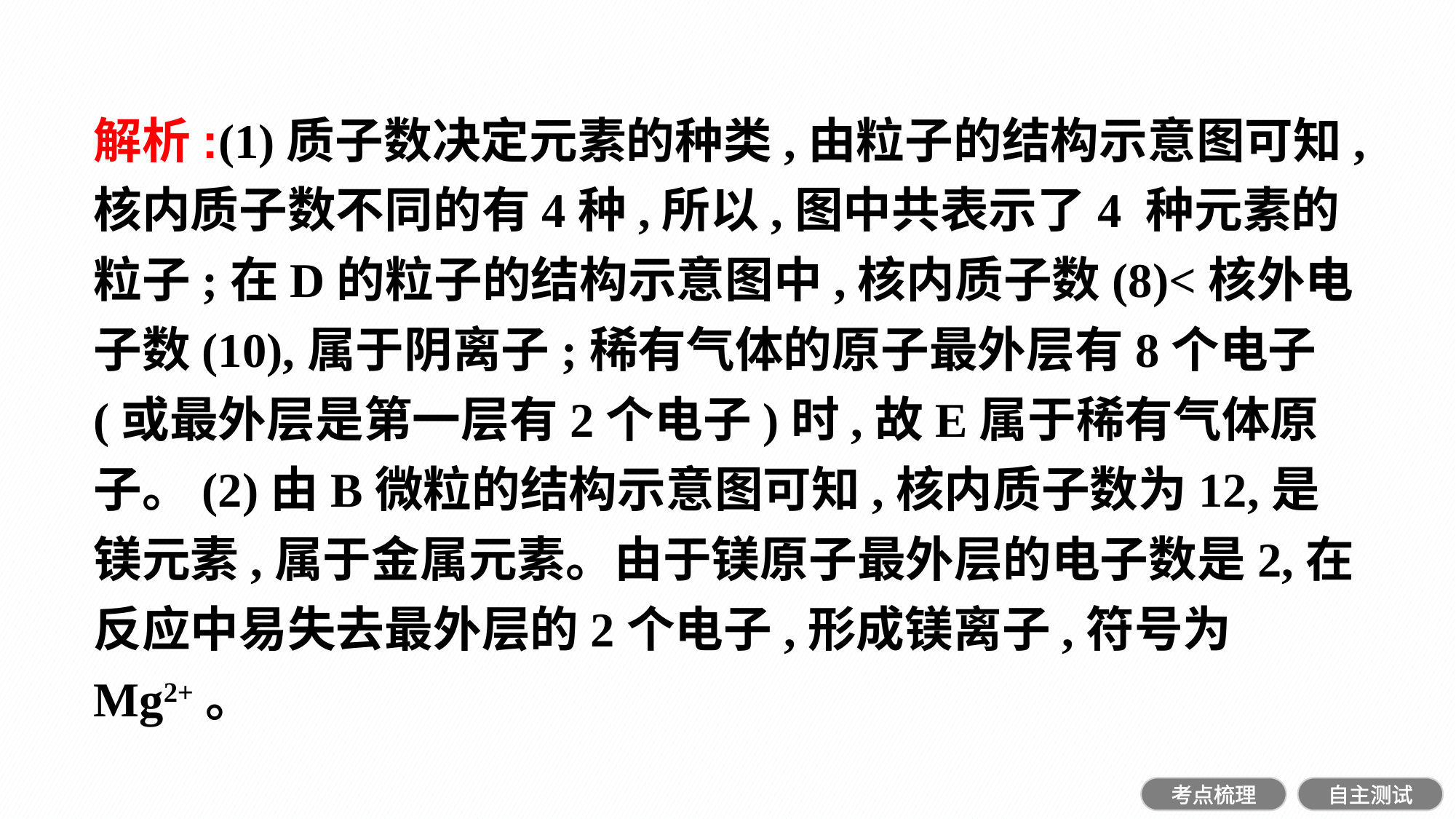

解析:(1)质子数决定元素的种类,由粒子的结构示意图可知,核内质子数不同的有4种,所以,图中共表示了4 种元素的粒子;在D的粒子的结构示意图中,核内质子数(8)<核外电子数(10),属于阴离子;稀有气体的原子最外层有8个电子(或最外层是第一层有2个电子)时,故E属于稀有气体原子。(2)由B微粒的结构示意图可知,核内质子数为12,是镁元素,属于金属元素。由于镁原子最外层的电子数是2,在反应中易失去最外层的2个电子,形成镁离子,符号为Mg2+。